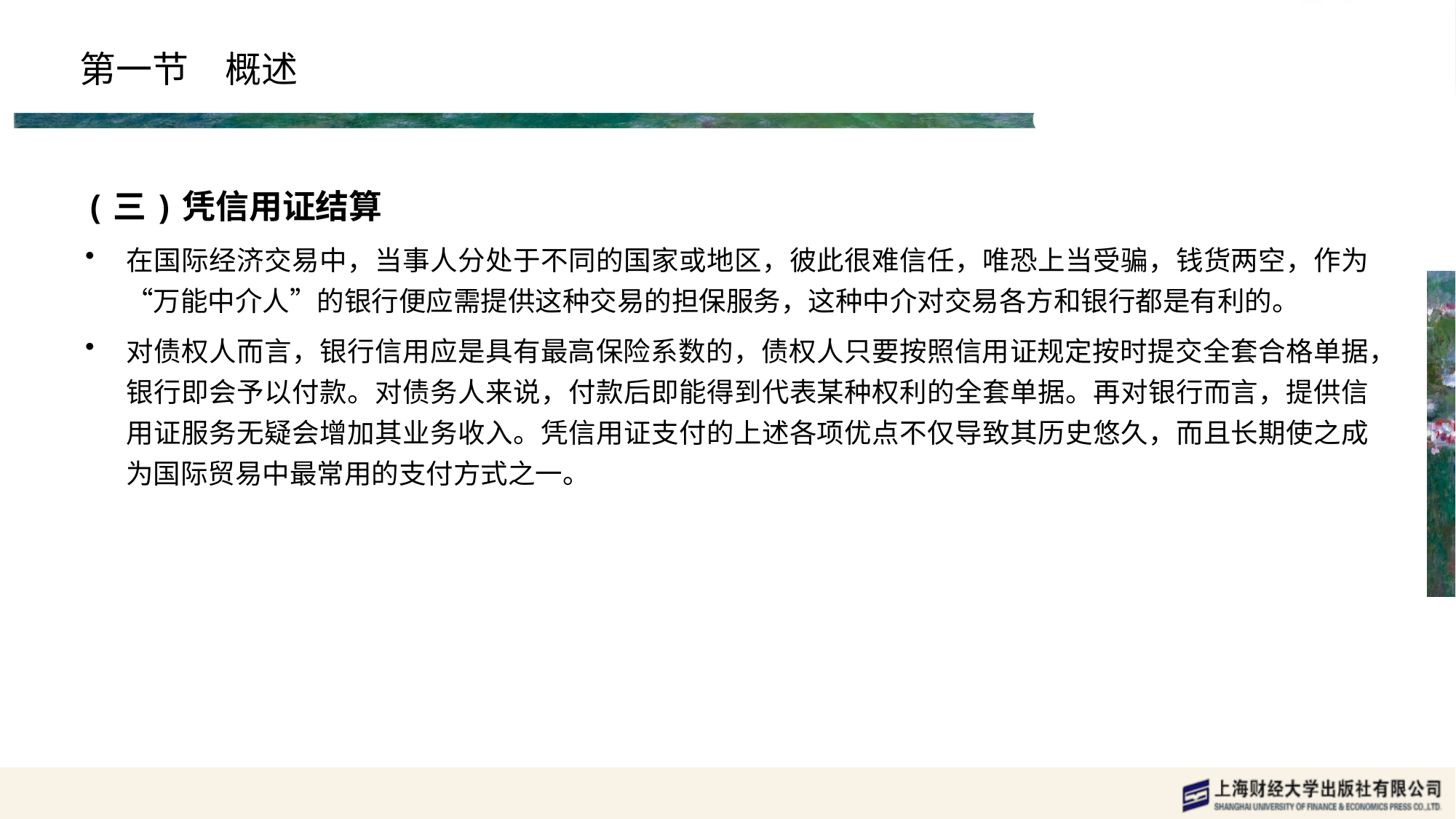

# 第一节　概述
(三)凭信用证结算
在国际经济交易中，当事人分处于不同的国家或地区，彼此很难信任，唯恐上当受骗，钱货两空，作为“万能中介人”的银行便应需提供这种交易的担保服务，这种中介对交易各方和银行都是有利的。
对债权人而言，银行信用应是具有最高保险系数的，债权人只要按照信用证规定按时提交全套合格单据，银行即会予以付款。对债务人来说，付款后即能得到代表某种权利的全套单据。再对银行而言，提供信用证服务无疑会增加其业务收入。凭信用证支付的上述各项优点不仅导致其历史悠久，而且长期使之成为国际贸易中最常用的支付方式之一。